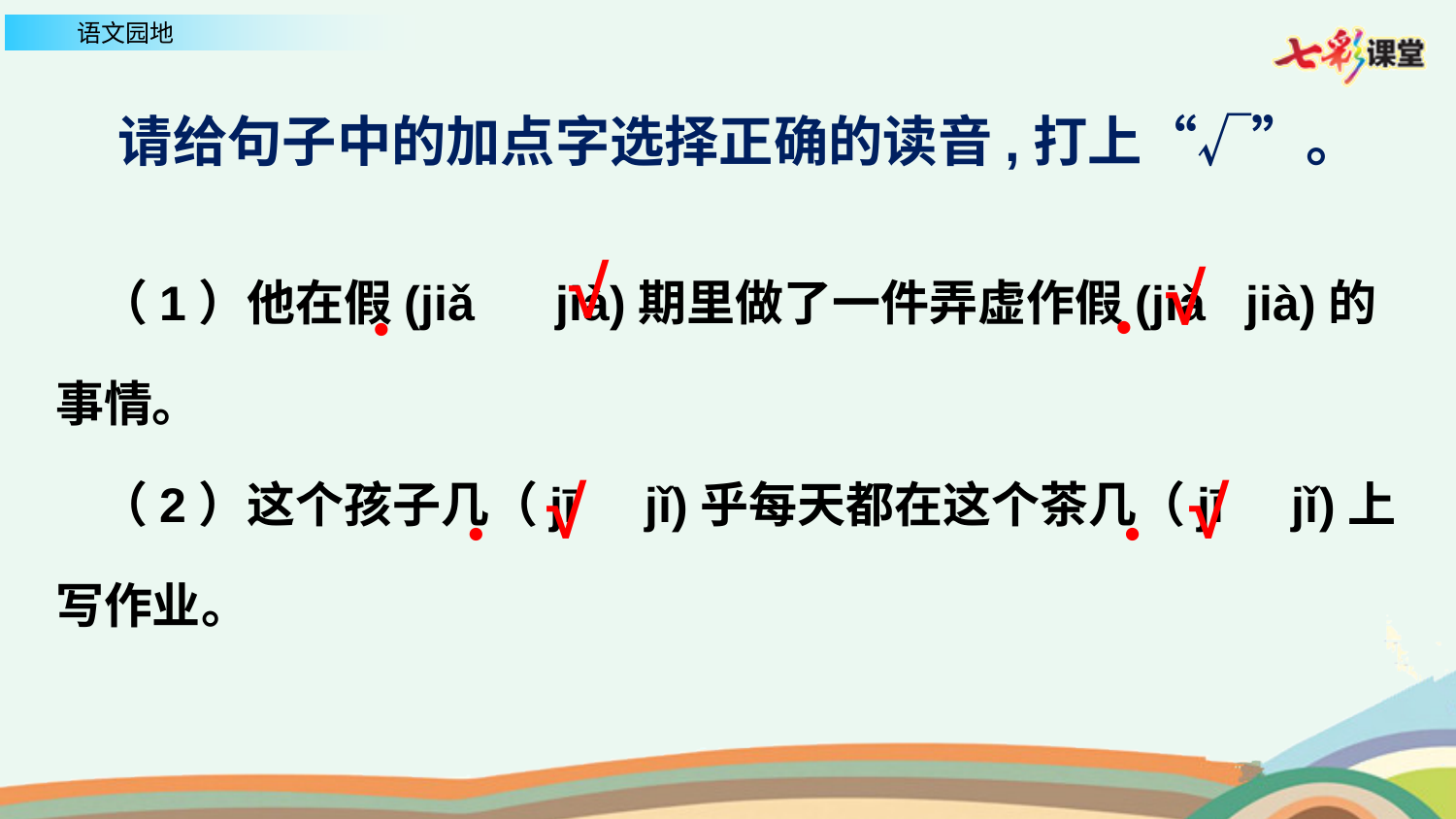

请给句子中的加点字选择正确的读音,打上“√”。
   （1）他在假(jiǎ      jià)期里做了一件弄虚作假(jiǎ   jià)的事情。
   （2）这个孩子几（jī     jǐ)乎每天都在这个茶几（jī     jǐ)上写作业。
√
√
•
•
√
√
•
•